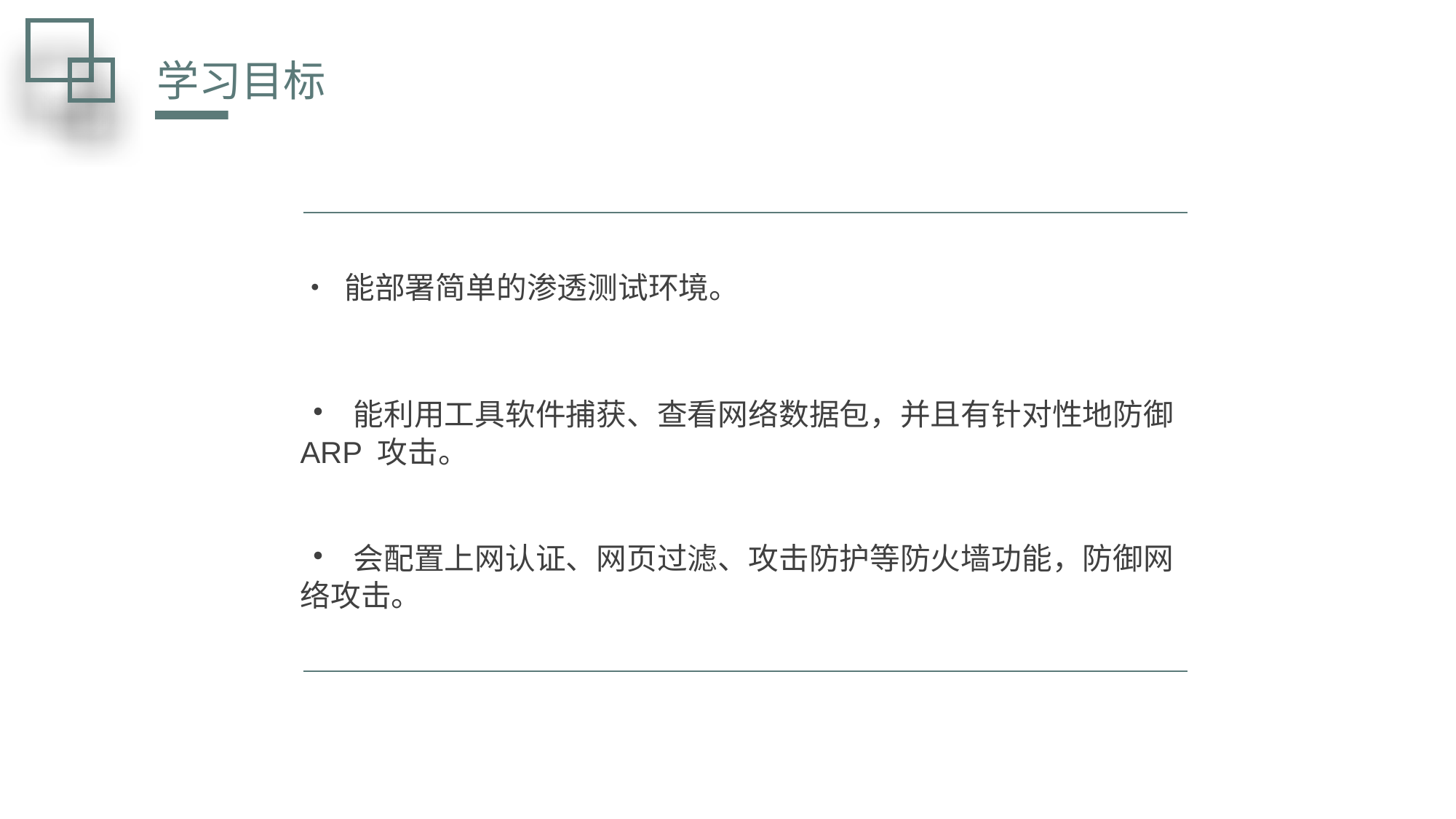

学习目标

• 能部署简单的渗透测试环境。
• 能利用工具软件捕获、查看网络数据包，并且有针对性地防御 ARP 攻击。
• 会配置上网认证、网页过滤、攻击防护等防火墙功能，防御网络攻击。